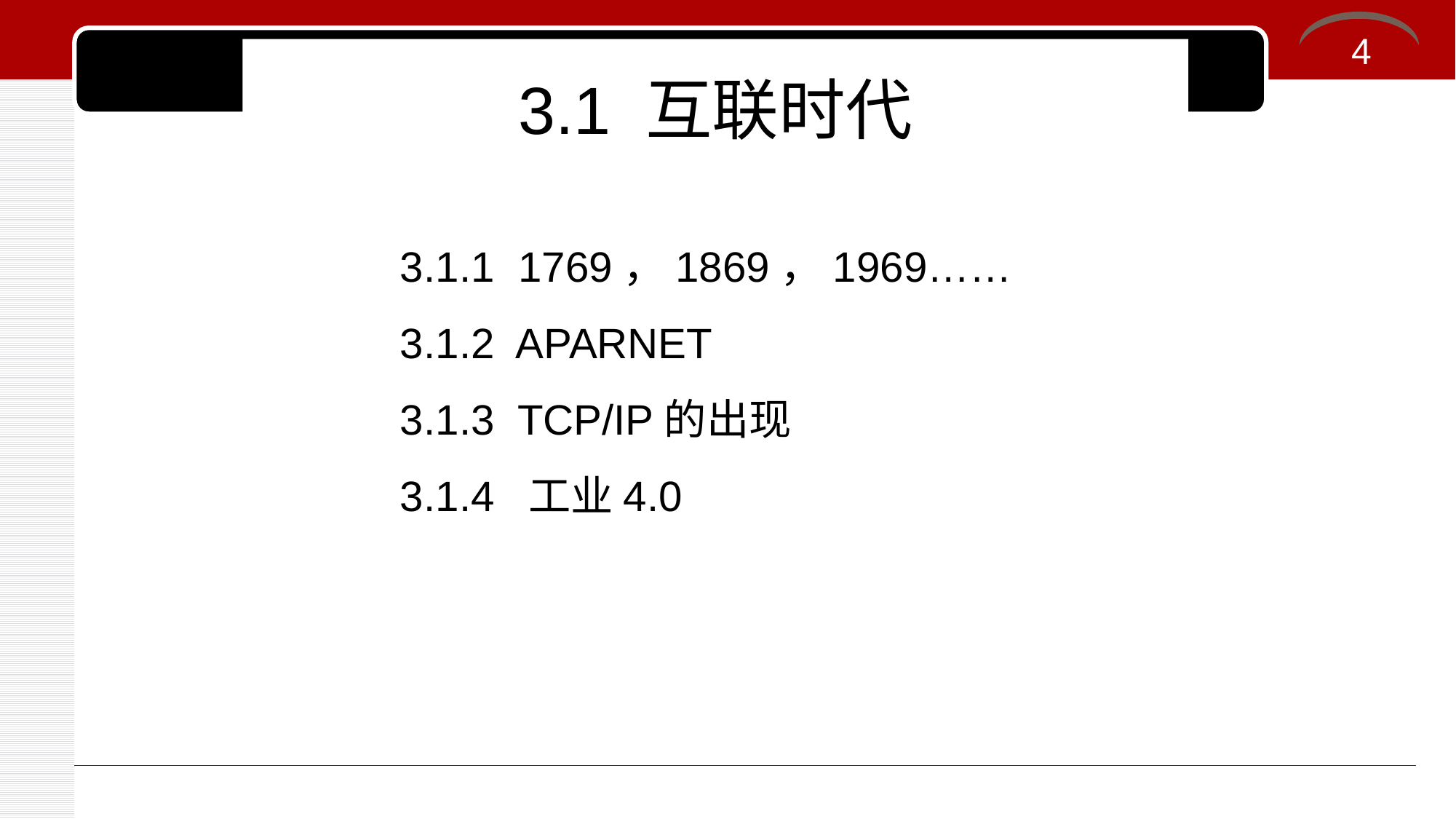

4
# 3.1 互联时代
3.1.1  1769，1869，1969……
3.1.2  APARNET
3.1.3  TCP/IP的出现
3.1.4  工业4.0